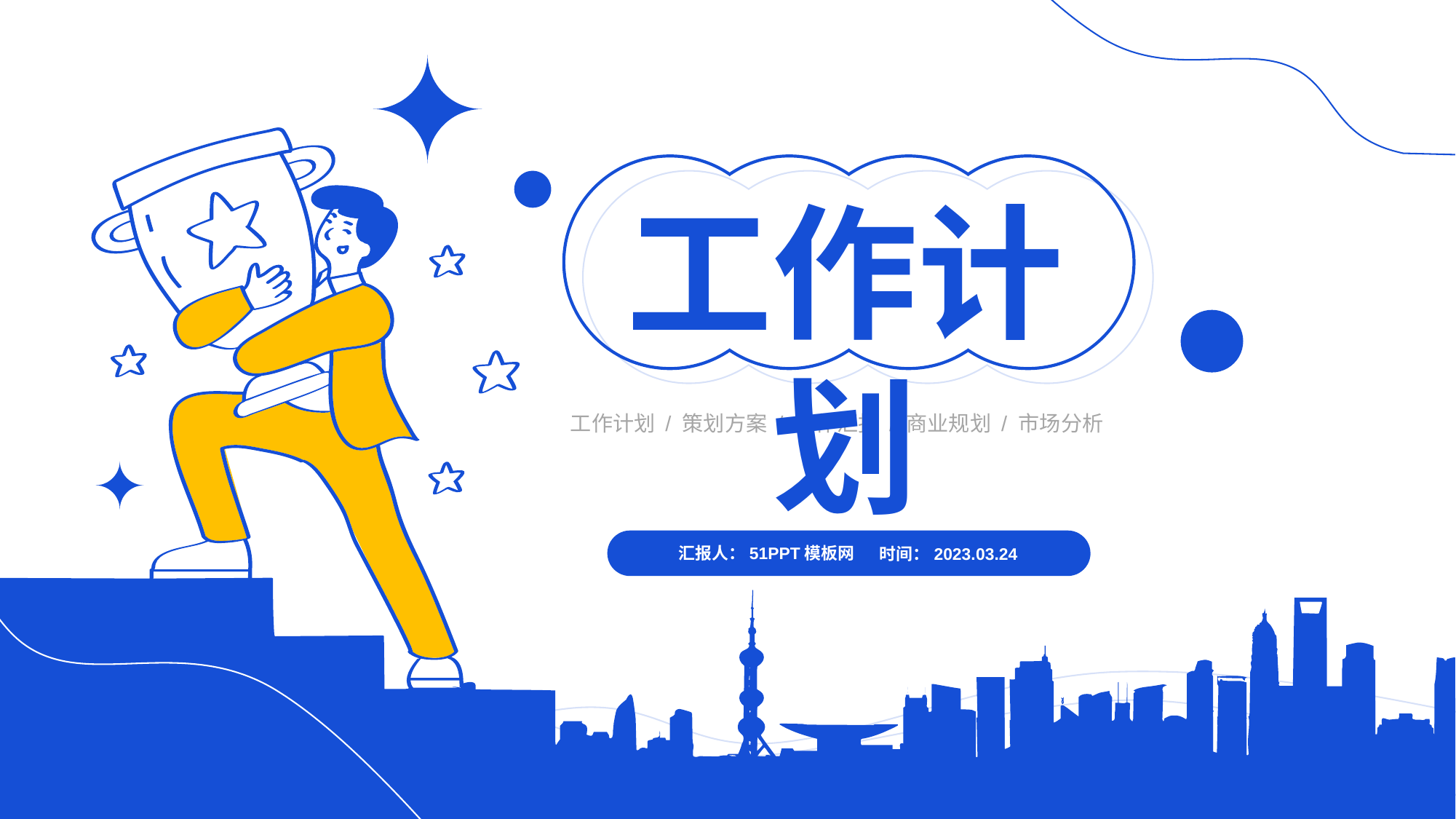

工作计划

工作计划 / 策划方案 / 工作汇报 / 商业规划 / 市场分析

汇报人：51PPT模板网
时间：2023.03.24